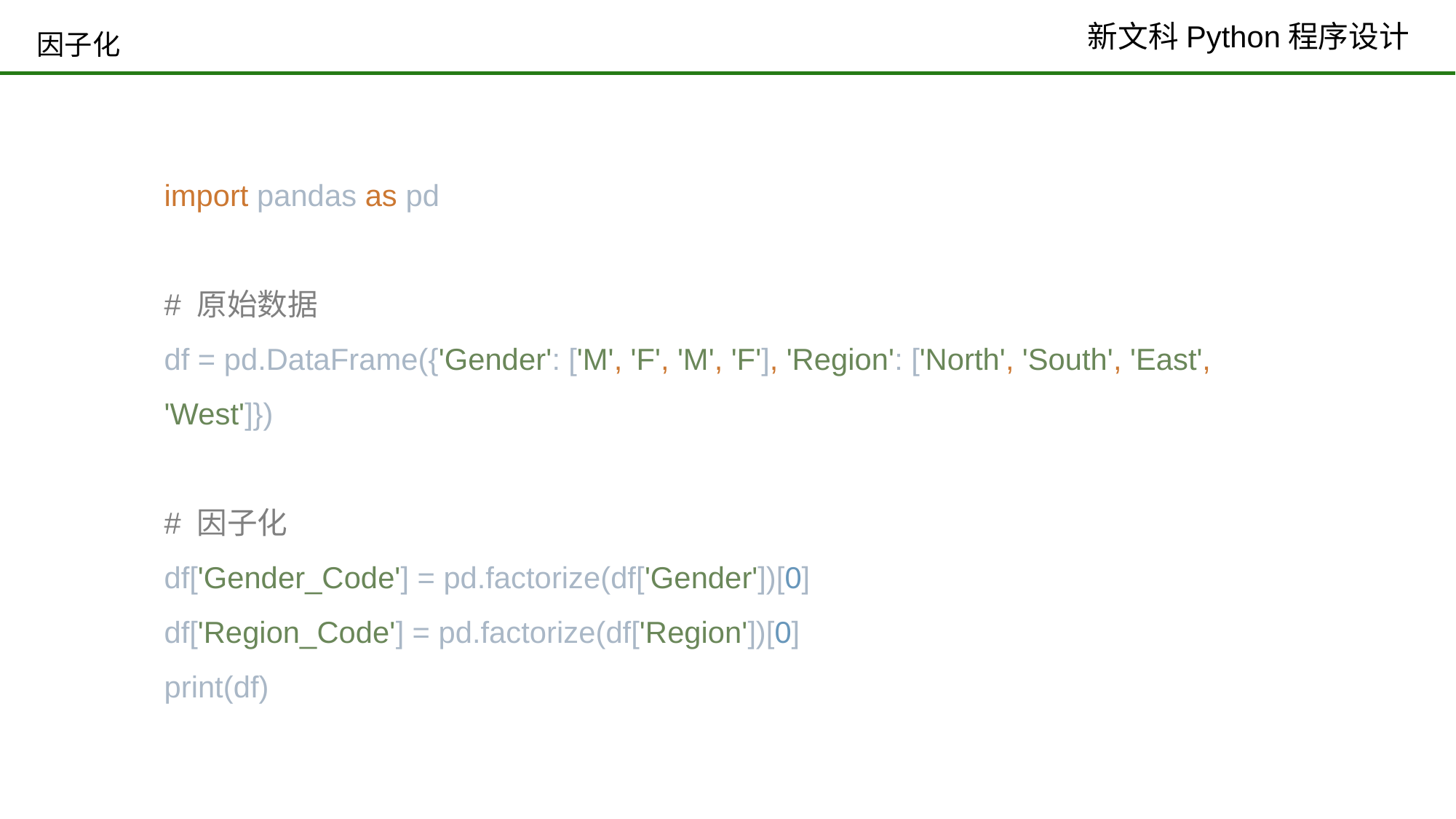

# 因子化
import pandas as pd
# 原始数据
df = pd.DataFrame({'Gender': ['M', 'F', 'M', 'F'], 'Region': ['North', 'South', 'East', 'West']})
# 因子化
df['Gender_Code'] = pd.factorize(df['Gender'])[0]
df['Region_Code'] = pd.factorize(df['Region'])[0]
print(df)